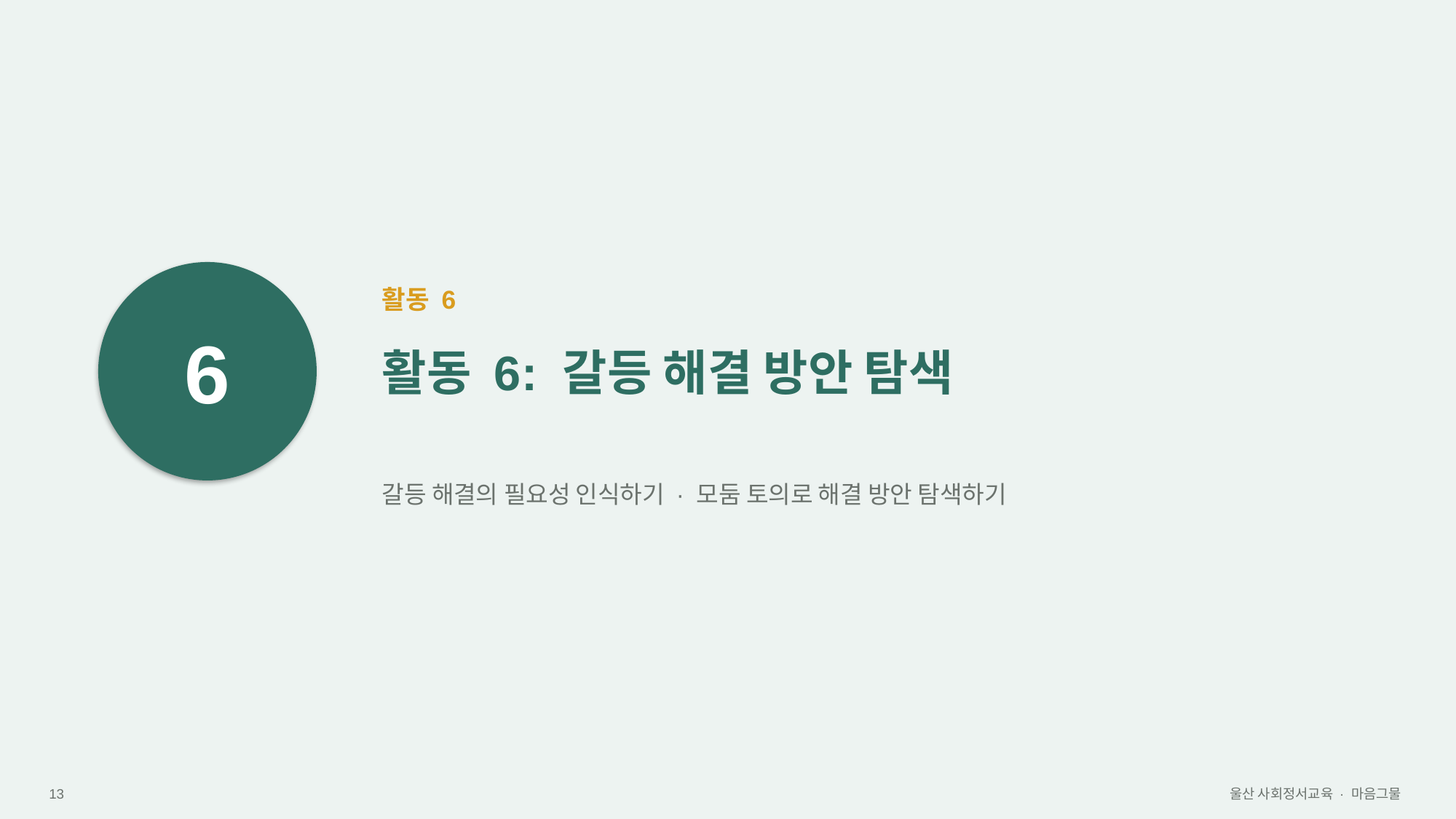

6
활동 6
활동 6: 갈등 해결 방안 탐색
갈등 해결의 필요성 인식하기 · 모둠 토의로 해결 방안 탐색하기
13
울산 사회정서교육 · 마음그물